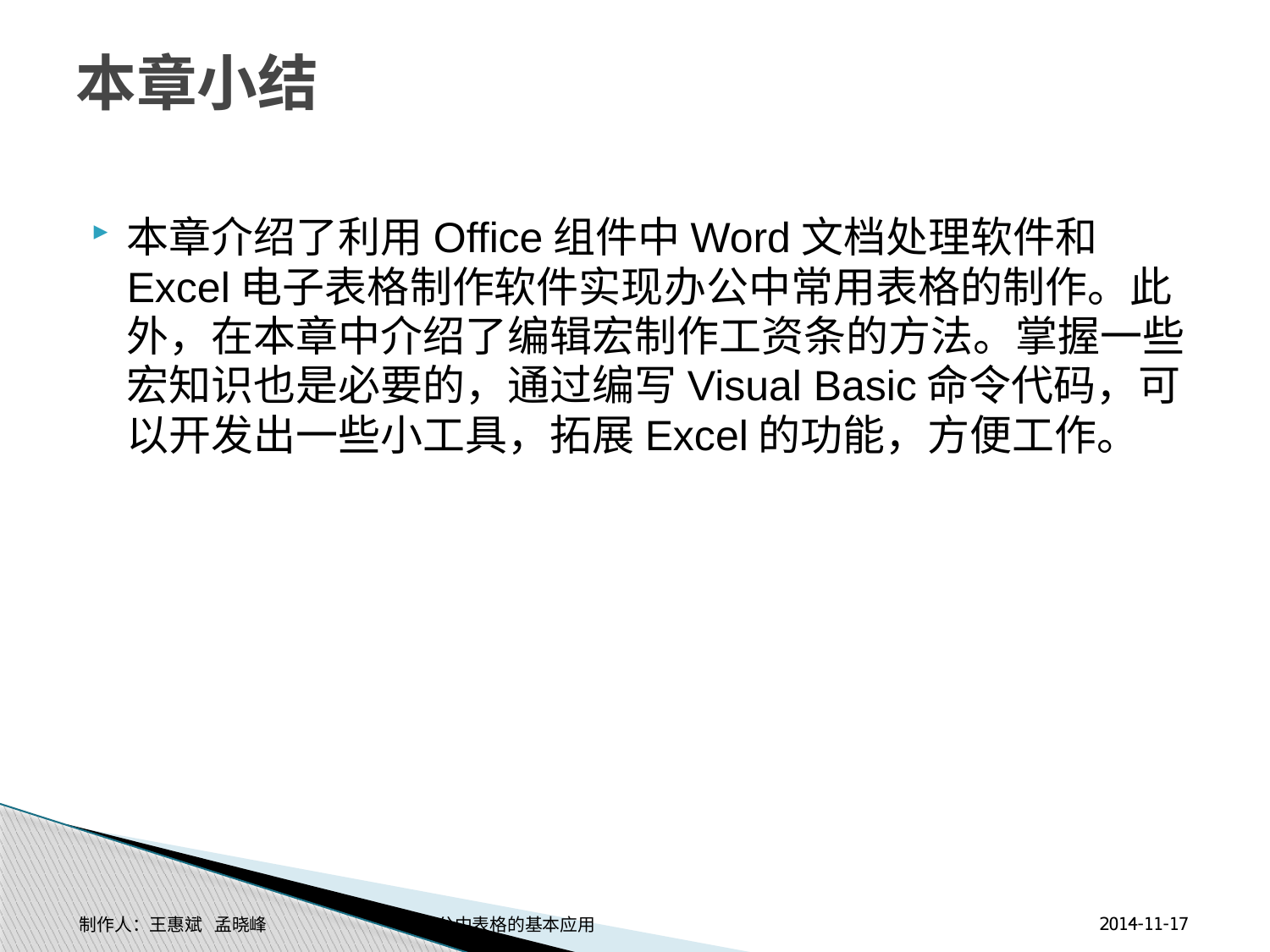

# 本章小结
本章介绍了利用Office组件中Word文档处理软件和Excel电子表格制作软件实现办公中常用表格的制作。此外，在本章中介绍了编辑宏制作工资条的方法。掌握一些宏知识也是必要的，通过编写Visual Basic命令代码，可以开发出一些小工具，拓展Excel的功能，方便工作。
2014-11-17
制作人：王惠斌   孟晓峰                                      办公中表格的基本应用